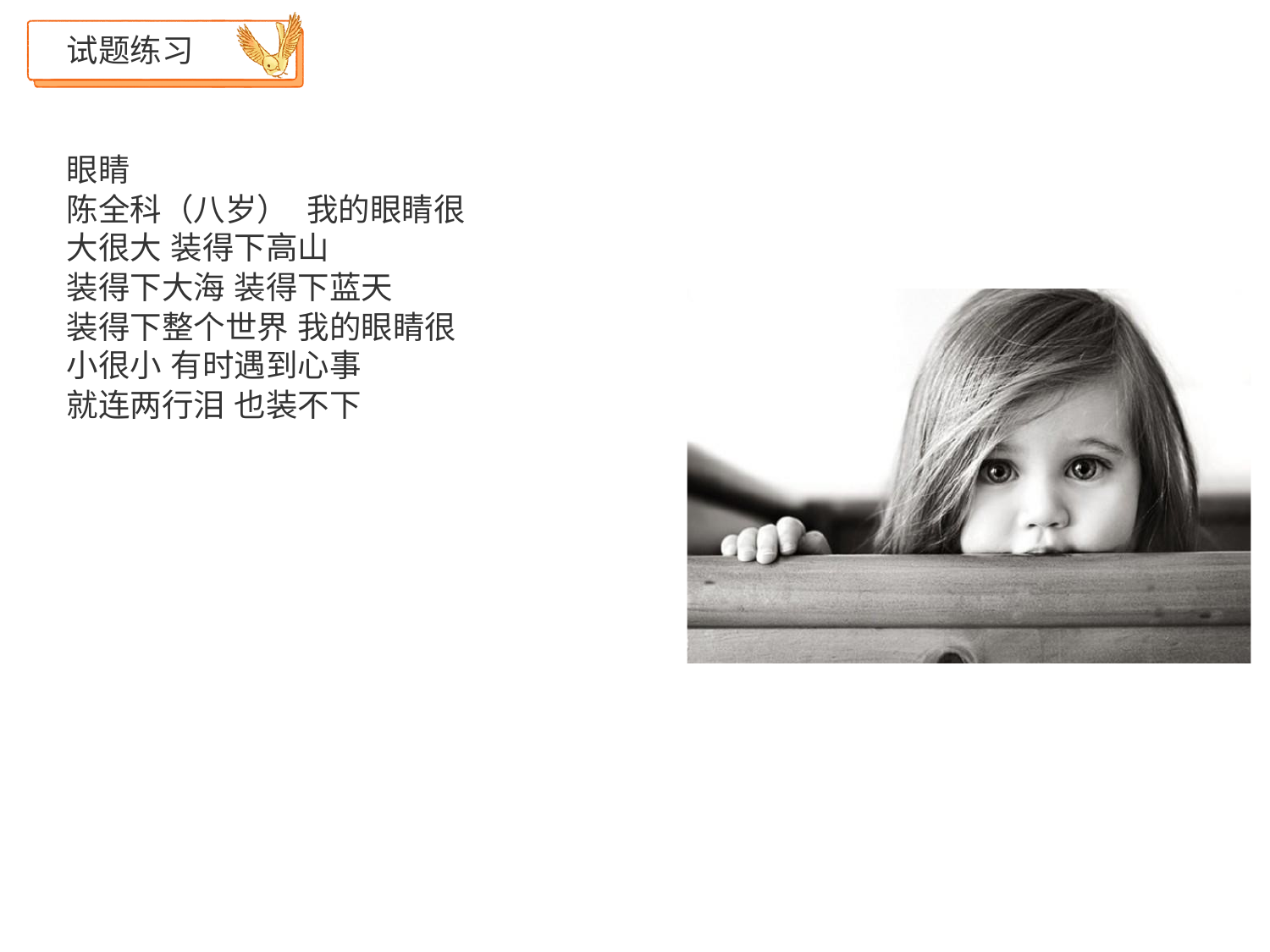

试题练习

眼睛
陈全科（八岁）  我的眼睛很大很大 装得下高山
装得下大海 装得下蓝天
装得下整个世界 我的眼睛很小很小 有时遇到心事
就连两行泪 也装不下